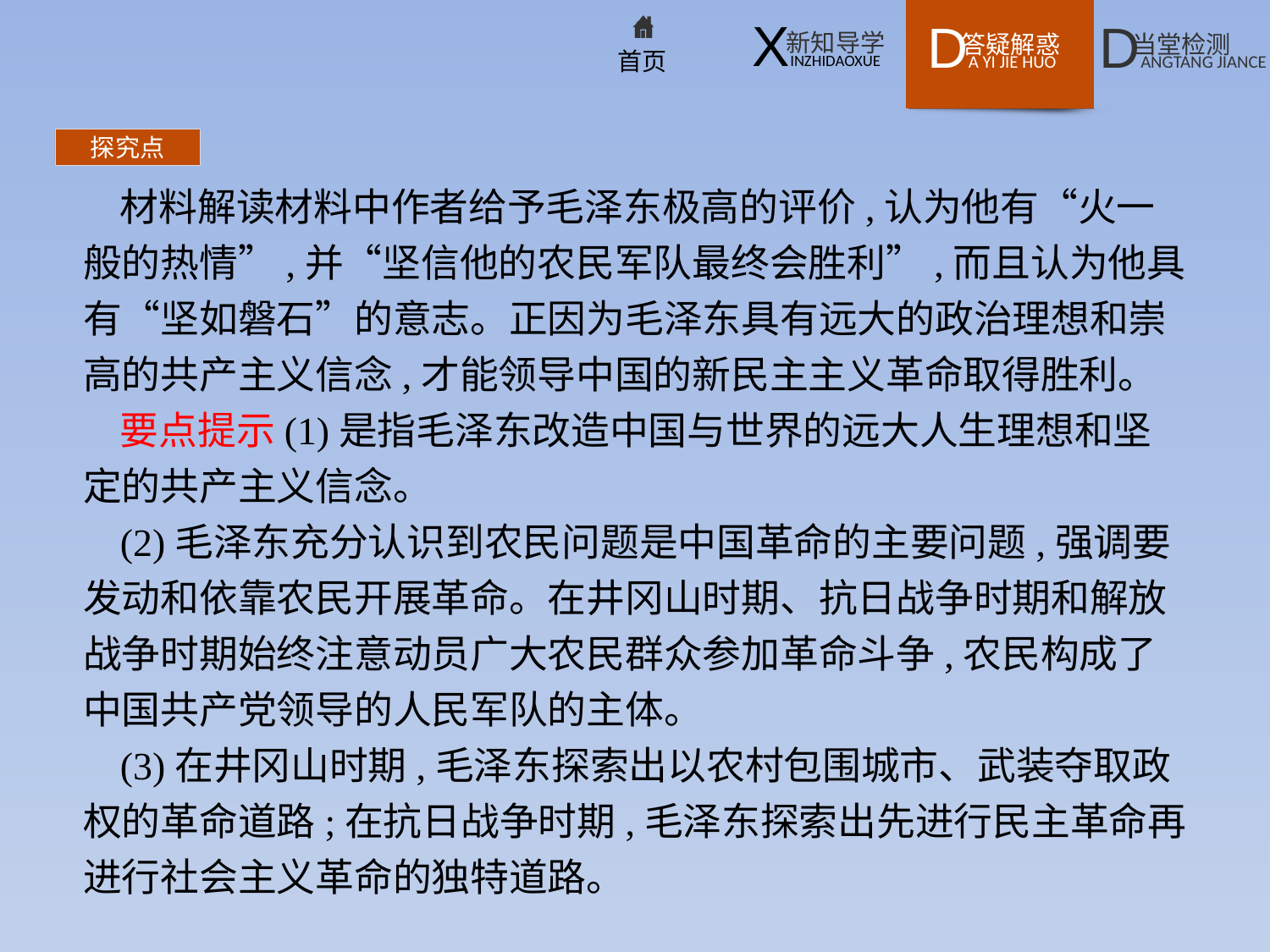

探究点
材料解读材料中作者给予毛泽东极高的评价,认为他有“火一般的热情”,并“坚信他的农民军队最终会胜利”,而且认为他具有“坚如磐石”的意志。正因为毛泽东具有远大的政治理想和崇高的共产主义信念,才能领导中国的新民主主义革命取得胜利。
要点提示(1)是指毛泽东改造中国与世界的远大人生理想和坚定的共产主义信念。
(2)毛泽东充分认识到农民问题是中国革命的主要问题,强调要发动和依靠农民开展革命。在井冈山时期、抗日战争时期和解放战争时期始终注意动员广大农民群众参加革命斗争,农民构成了中国共产党领导的人民军队的主体。
(3)在井冈山时期,毛泽东探索出以农村包围城市、武装夺取政权的革命道路;在抗日战争时期,毛泽东探索出先进行民主革命再进行社会主义革命的独特道路。